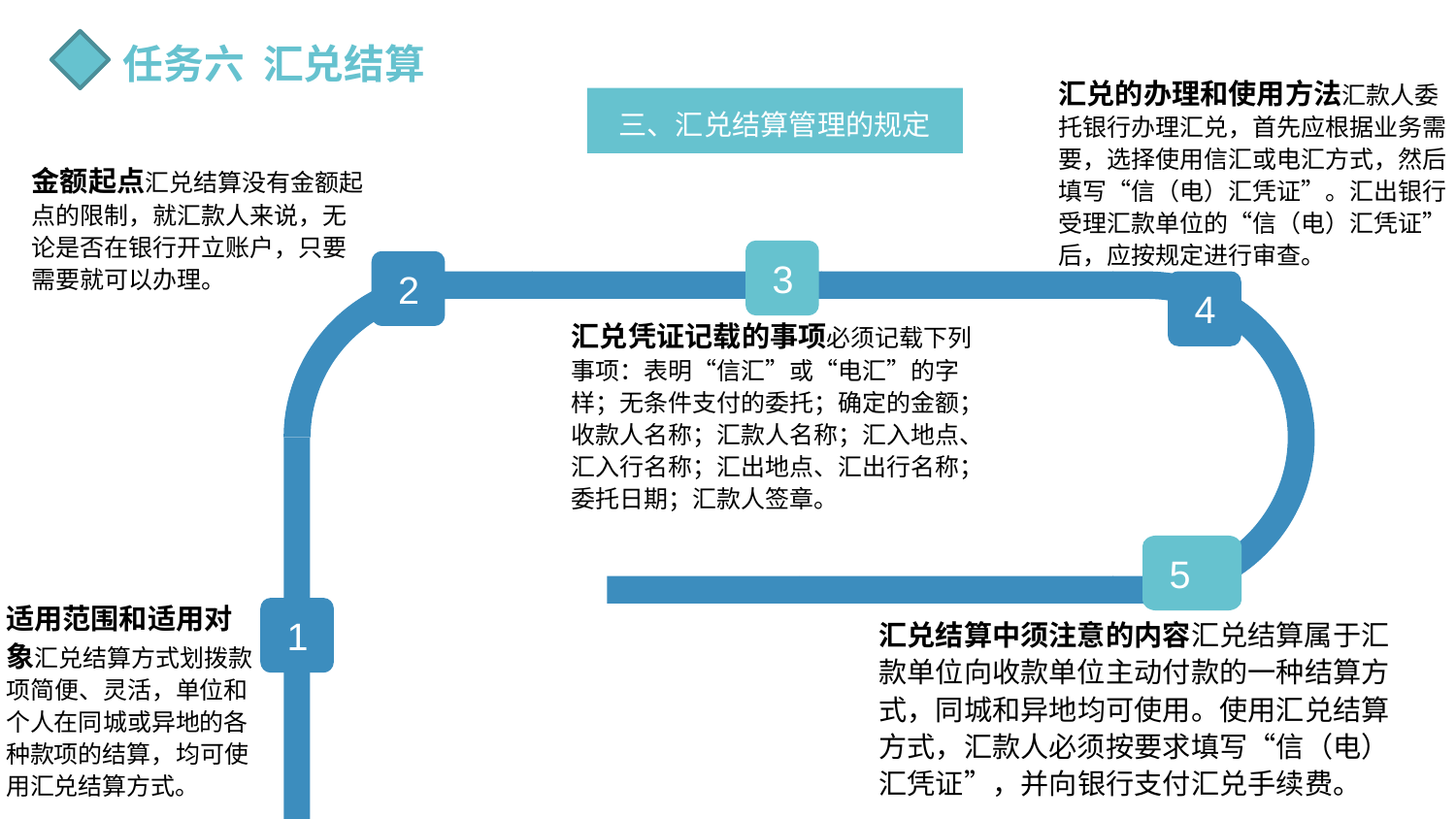

任务六  汇兑结算
汇兑的办理和使用方法汇款人委托银行办理汇兑，首先应根据业务需要，选择使用信汇或电汇方式，然后填写“信（电）汇凭证”。汇出银行受理汇款单位的“信（电）汇凭证”后，应按规定进行审查。
  4
三、汇兑结算管理的规定
金额起点汇兑结算没有金额起点的限制，就汇款人来说，无论是否在银行开立账户，只要需要就可以办理。
  3
汇兑凭证记载的事项必须记载下列事项：表明“信汇”或“电汇”的字样；无条件支付的委托；确定的金额；收款人名称；汇款人名称；汇入地点、汇入行名称；汇出地点、汇出行名称；委托日期；汇款人签章。

  2

  5
汇兑结算中须注意的内容汇兑结算属于汇款单位向收款单位主动付款的一种结算方式，同城和异地均可使用。使用汇兑结算方式，汇款人必须按要求填写“信（电）汇凭证”，并向银行支付汇兑手续费。

适用范围和适用对象汇兑结算方式划拨款项简便、灵活，单位和个人在同城或异地的各种款项的结算，均可使用汇兑结算方式。
  1